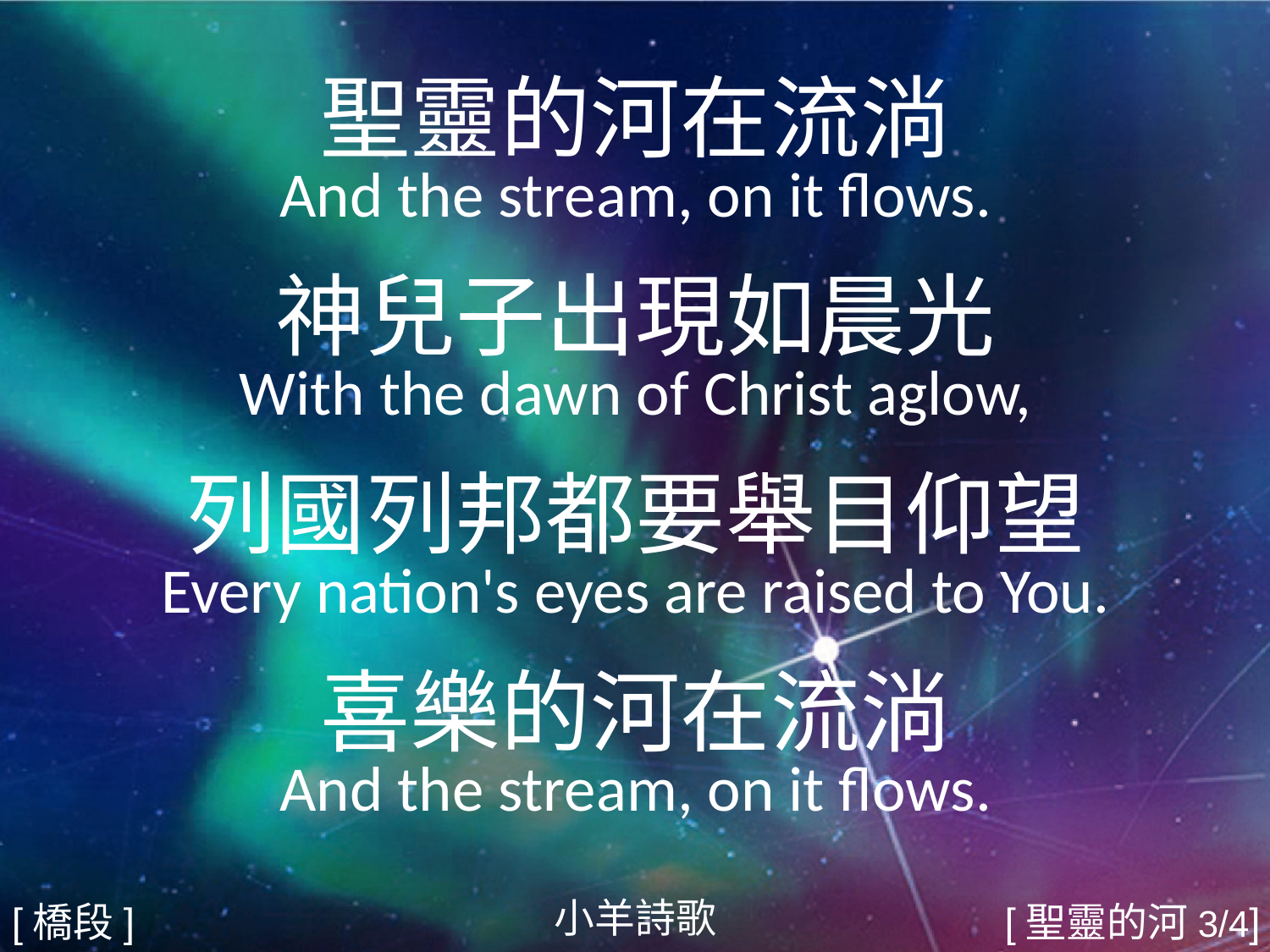

聖靈的河在流淌
And the stream, on it flows.

神兒子出現如晨光
With the dawn of Christ aglow,

列國列邦都要舉目仰望
Every nation's eyes are raised to You.

喜樂的河在流淌
And the stream, on it flows.
#

小羊詩歌
[橋段]
[聖靈的河3/4]